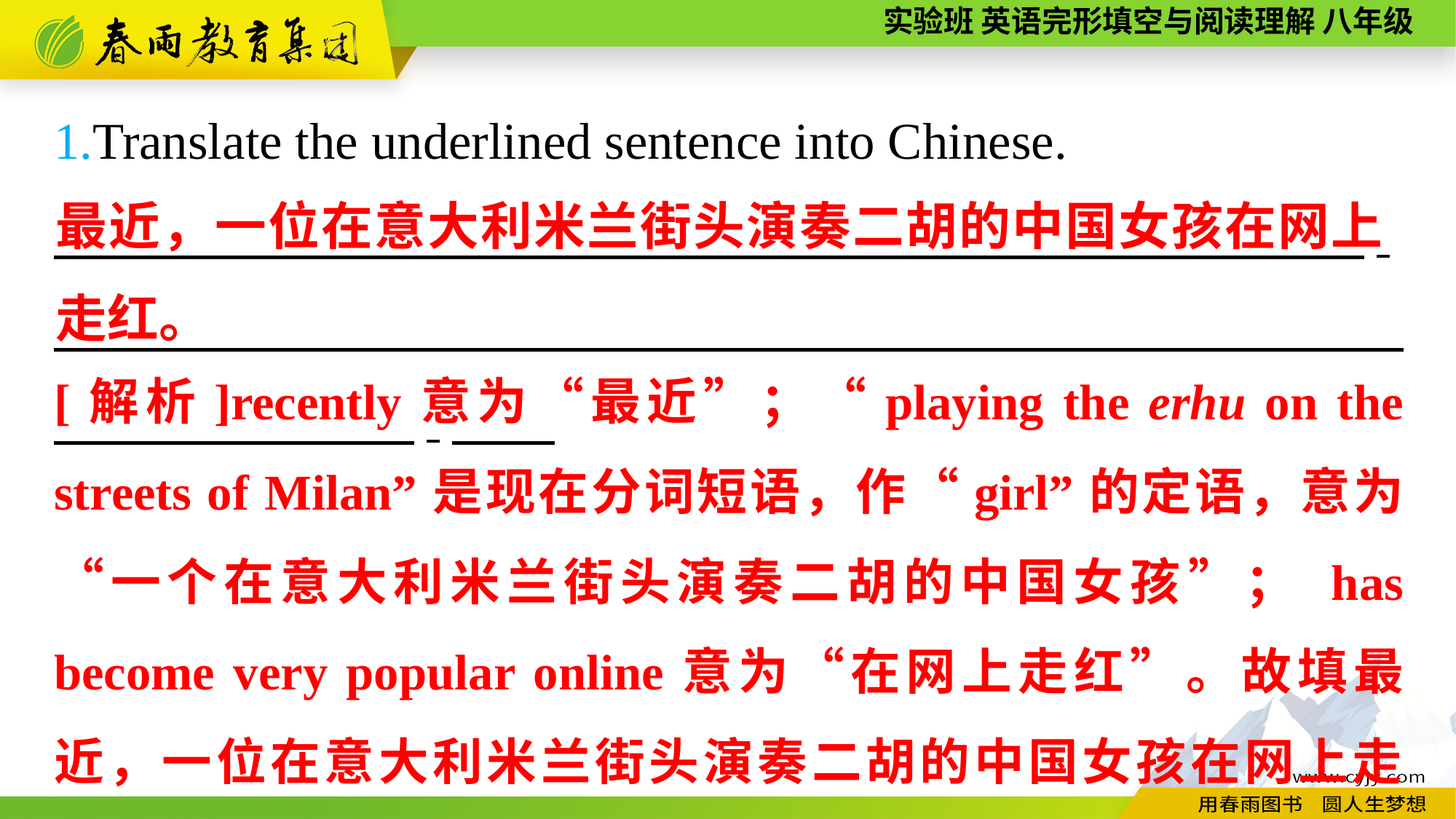

1.Translate the underlined sentence into Chinese.
　　　　　　　　　　　　　　　　　　  　　　　　　　.
　　　　　　　　　　　　　　　　　 　 　　　　　　　.
最近，一位在意大利米兰街头演奏二胡的中国女孩在网上走红。
[解析]recently意为“最近”；“playing the erhu on the streets of Milan”是现在分词短语，作“girl”的定语，意为“一个在意大利米兰街头演奏二胡的中国女孩”； has become very popular online意为“在网上走红”。故填最近，一位在意大利米兰街头演奏二胡的中国女孩在网上走红。